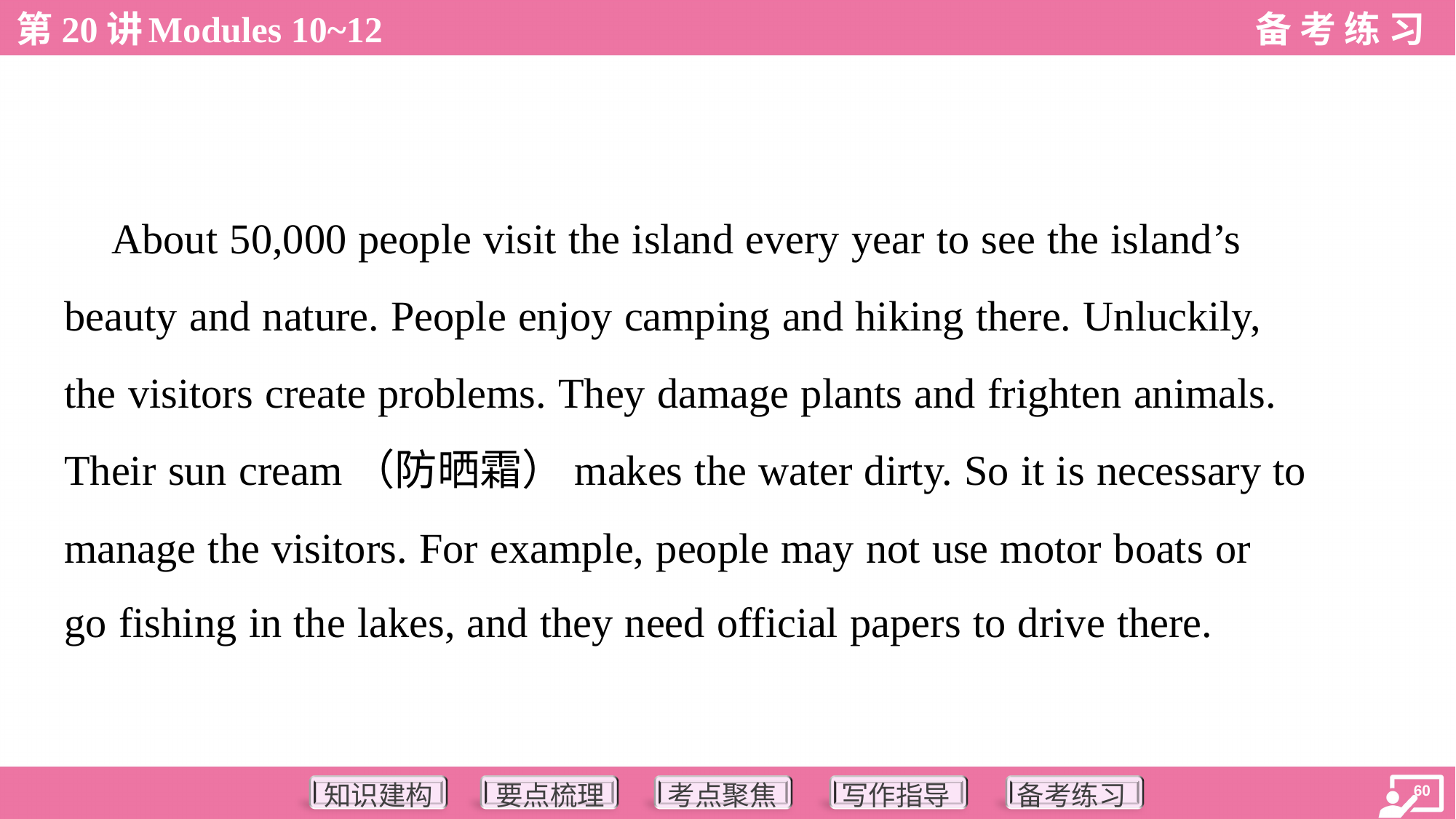

About 50,000 people visit the island every year to see the island’s
beauty and nature. People enjoy camping and hiking there. Unluckily,
the visitors create problems. They damage plants and frighten animals.
Their sun cream（防晒霜）makes the water dirty. So it is necessary to
manage the visitors. For example, people may not use motor boats or
go fishing in the lakes, and they need official papers to drive there.